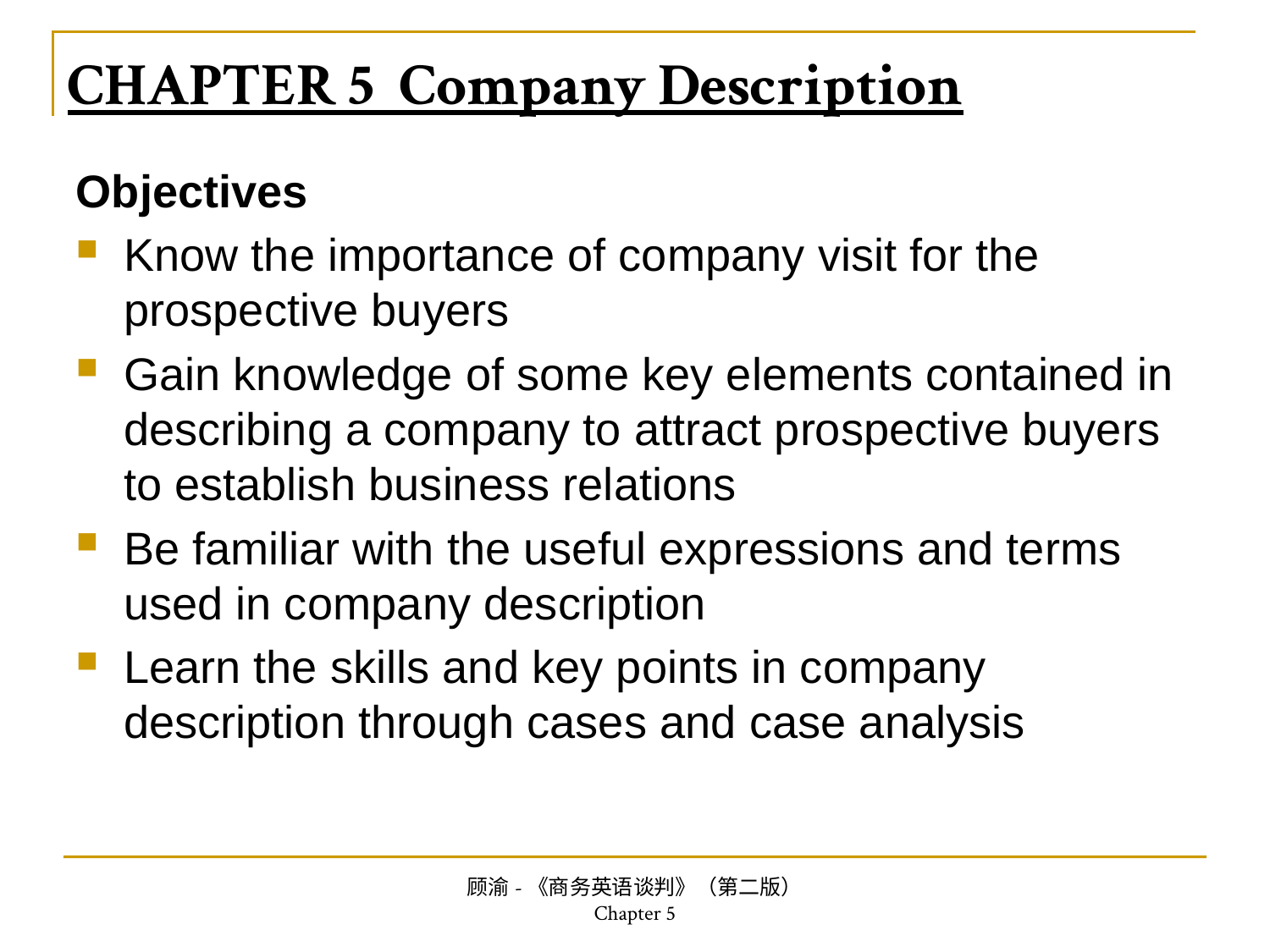

# CHAPTER 5  Company Description
Objectives
Know the importance of company visit for the prospective buyers
Gain knowledge of some key elements contained in describing a company to attract prospective buyers to establish business relations
Be familiar with the useful expressions and terms used in company description
Learn the skills and key points in company description through cases and case analysis

3
顾渝-《商务英语谈判》（第二版） Chapter 5